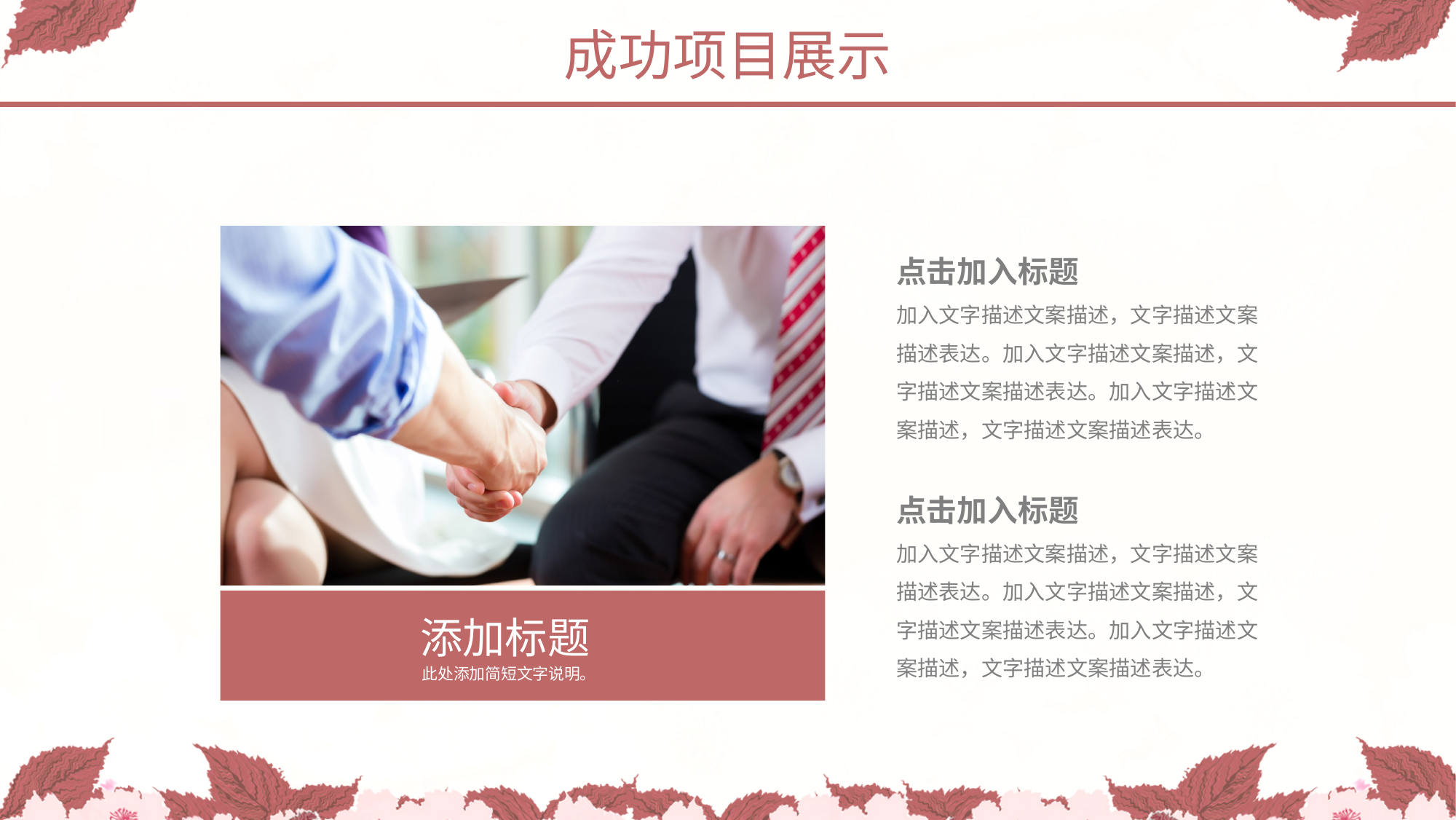

成功项目展示

点击加入标题
加入文字描述文案描述，文字描述文案描述表达。加入文字描述文案描述，文字描述文案描述表达。加入文字描述文案描述，文字描述文案描述表达。

点击加入标题
加入文字描述文案描述，文字描述文案描述表达。加入文字描述文案描述，文字描述文案描述表达。加入文字描述文案描述，文字描述文案描述表达。

添加标题
此处添加简短文字说明。